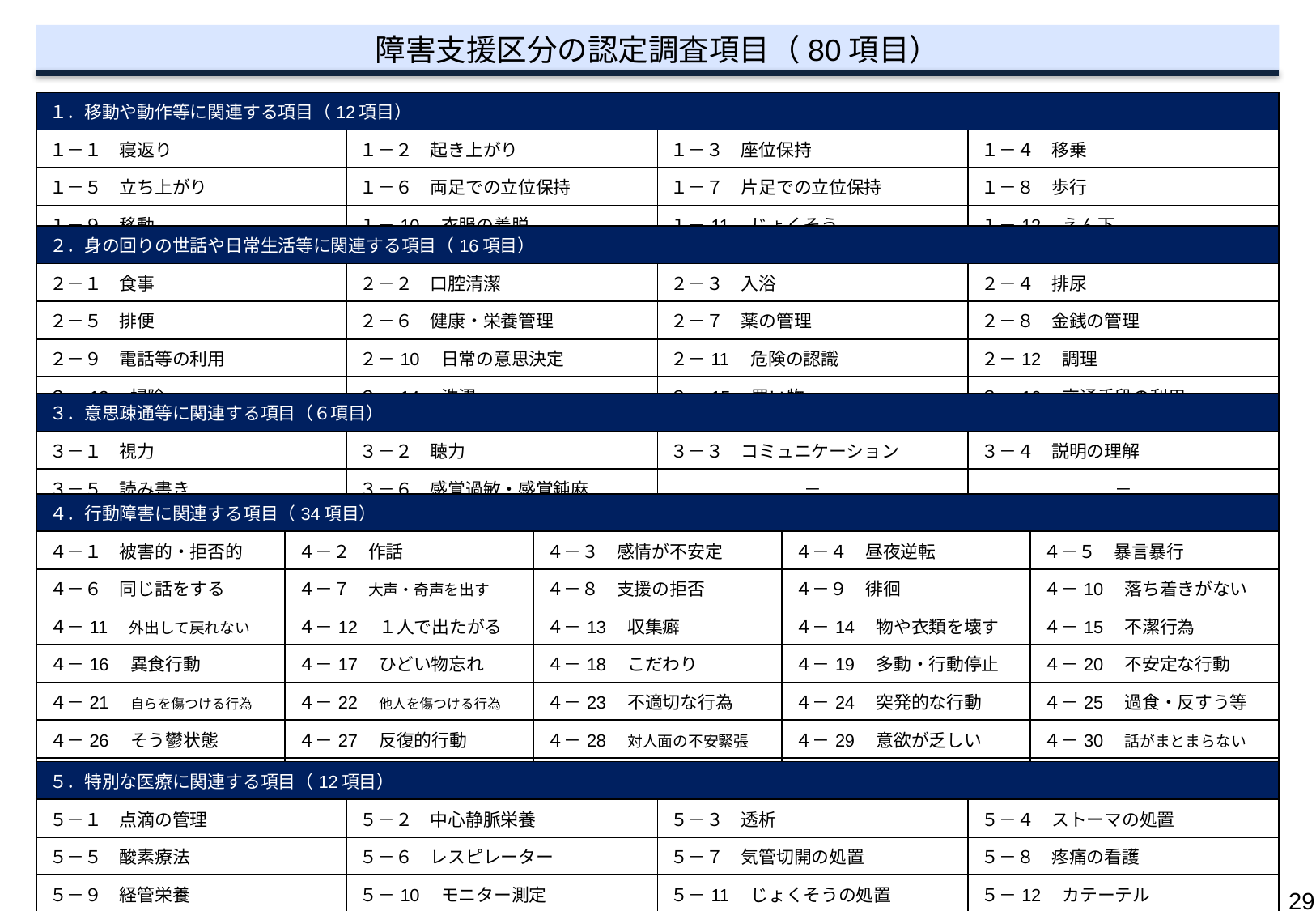

障害支援区分の認定調査項目（80項目）
| １．移動や動作等に関連する項目（12項目） |  |  |  |
| --- | --- | --- | --- |
| １－１　寝返り | １－２　起き上がり | １－３　座位保持 | １－４　移乗 |
| １－５　立ち上がり | １－６　両足での立位保持 | １－７　片足での立位保持 | １－８　歩行 |
| １－９　移動 | １－10　衣服の着脱 | １－11　じょくそう | １－12　えん下 |
| ２．身の回りの世話や日常生活等に関連する項目（16項目） |  |  |  |
| --- | --- | --- | --- |
| ２－１　食事 | ２－２　口腔清潔 | ２－３　入浴 | ２－４　排尿 |
| ２－５　排便 | ２－６　健康・栄養管理 | ２－７　薬の管理 | ２－８　金銭の管理 |
| ２－９　電話等の利用 | ２－10　日常の意思決定 | ２－11　危険の認識 | ２－12　調理 |
| ２－13　掃除 | ２－14　洗濯 | ２－15　買い物 | ２－16　交通手段の利用 |
| ３．意思疎通等に関連する項目（６項目） |  |  |  |
| --- | --- | --- | --- |
| ３－１　視力 | ３－２　聴力 | ３－３　コミュニケーション | ３－４　説明の理解 |
| ３－５　読み書き | ３－６　感覚過敏・感覚鈍麻 | － | － |
| ４．行動障害に関連する項目（34項目） |  |  |  |  |
| --- | --- | --- | --- | --- |
| ４－１　被害的・拒否的 | ４－２　作話 | ４－３　感情が不安定 | ４－４　昼夜逆転 | ４－５　暴言暴行 |
| ４－６　同じ話をする | ４－７　大声・奇声を出す | ４－８　支援の拒否 | ４－９　徘徊 | ４－10　落ち着きがない |
| ４－11　外出して戻れない | ４－12　１人で出たがる | ４－13　収集癖 | ４－14　物や衣類を壊す | ４－15　不潔行為 |
| ４－16　異食行動 | ４－17　ひどい物忘れ | ４－18　こだわり | ４－19　多動・行動停止 | ４－20　不安定な行動 |
| ４－21　自らを傷つける行為 | ４－22　他人を傷つける行為 | ４－23　不適切な行為 | ４－24　突発的な行動 | ４－25　過食・反すう等 |
| ４－26　そう鬱状態 | ４－27　反復的行動 | ４－28　対人面の不安緊張 | ４－29　意欲が乏しい | ４－30　話がまとまらない |
| ４－31　集中力が続かない | ４－32　自己の過大評価 | ４－33　集団への不適応 | ４－34　多飲水・過飲水 | － |
| ５．特別な医療に関連する項目（12項目） |  |  |  |
| --- | --- | --- | --- |
| ５－１　点滴の管理 | ５－２　中心静脈栄養 | ５－３　透析 | ５－４　ストーマの処置 |
| ５－５　酸素療法 | ５－６　レスピレーター | ５－７　気管切開の処置 | ５－８　疼痛の看護 |
| ５－９　経管栄養 | ５－10　モニター測定 | ５－11　じょくそうの処置 | ５－12　カテーテル |
29